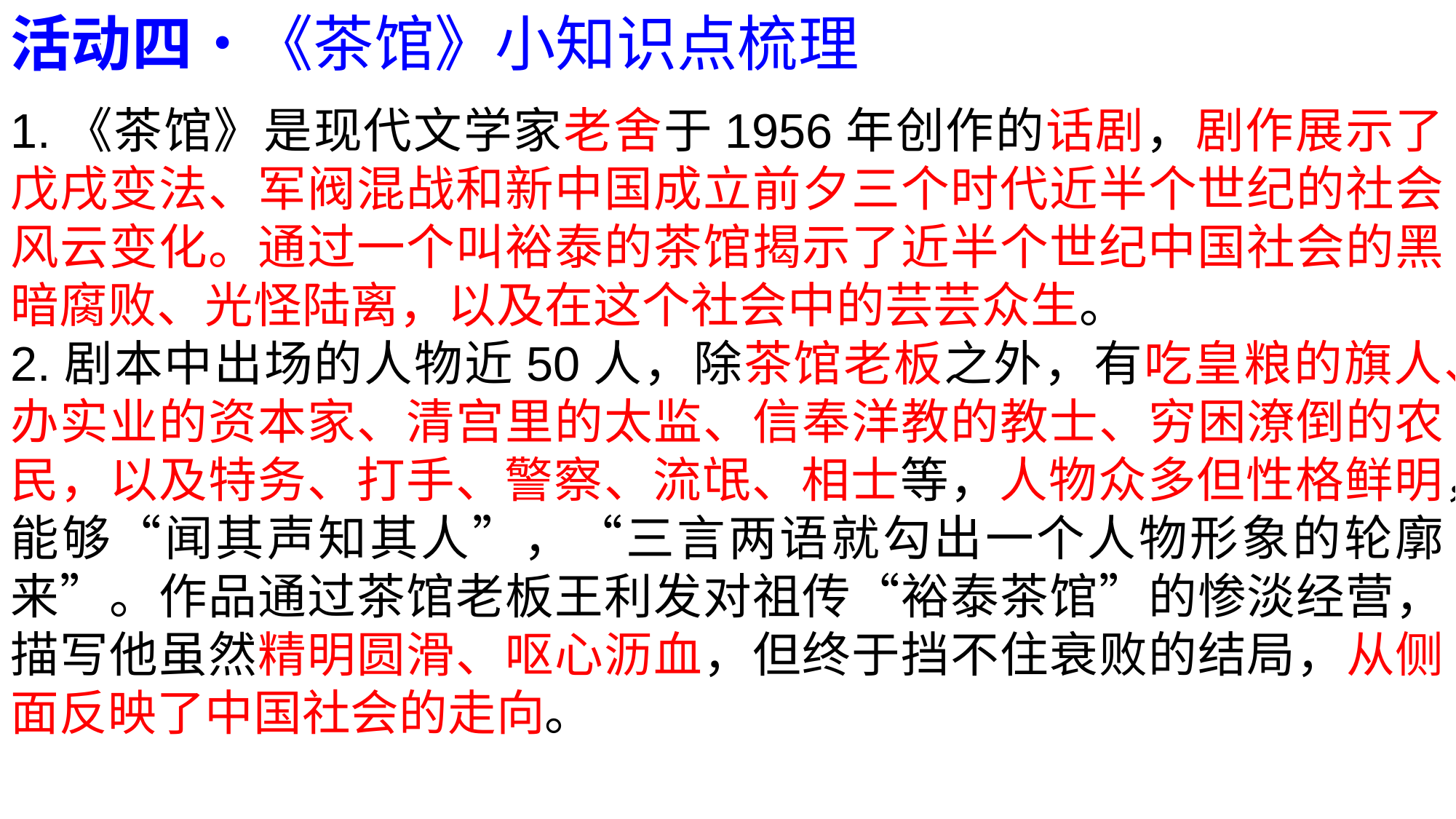

活动四•《茶馆》小知识点梳理
1.《茶馆》是现代文学家老舍于1956年创作的话剧，剧作展示了戊戌变法、军阀混战和新中国成立前夕三个时代近半个世纪的社会风云变化。通过一个叫裕泰的茶馆揭示了近半个世纪中国社会的黑暗腐败、光怪陆离，以及在这个社会中的芸芸众生。
2.剧本中出场的人物近50人，除茶馆老板之外，有吃皇粮的旗人、办实业的资本家、清宫里的太监、信奉洋教的教士、穷困潦倒的农民，以及特务、打手、警察、流氓、相士等，人物众多但性格鲜明，能够“闻其声知其人”，“三言两语就勾出一个人物形象的轮廓来”。作品通过茶馆老板王利发对祖传“裕泰茶馆”的惨淡经营，描写他虽然精明圆滑、呕心沥血，但终于挡不住衰败的结局，从侧面反映了中国社会的走向。